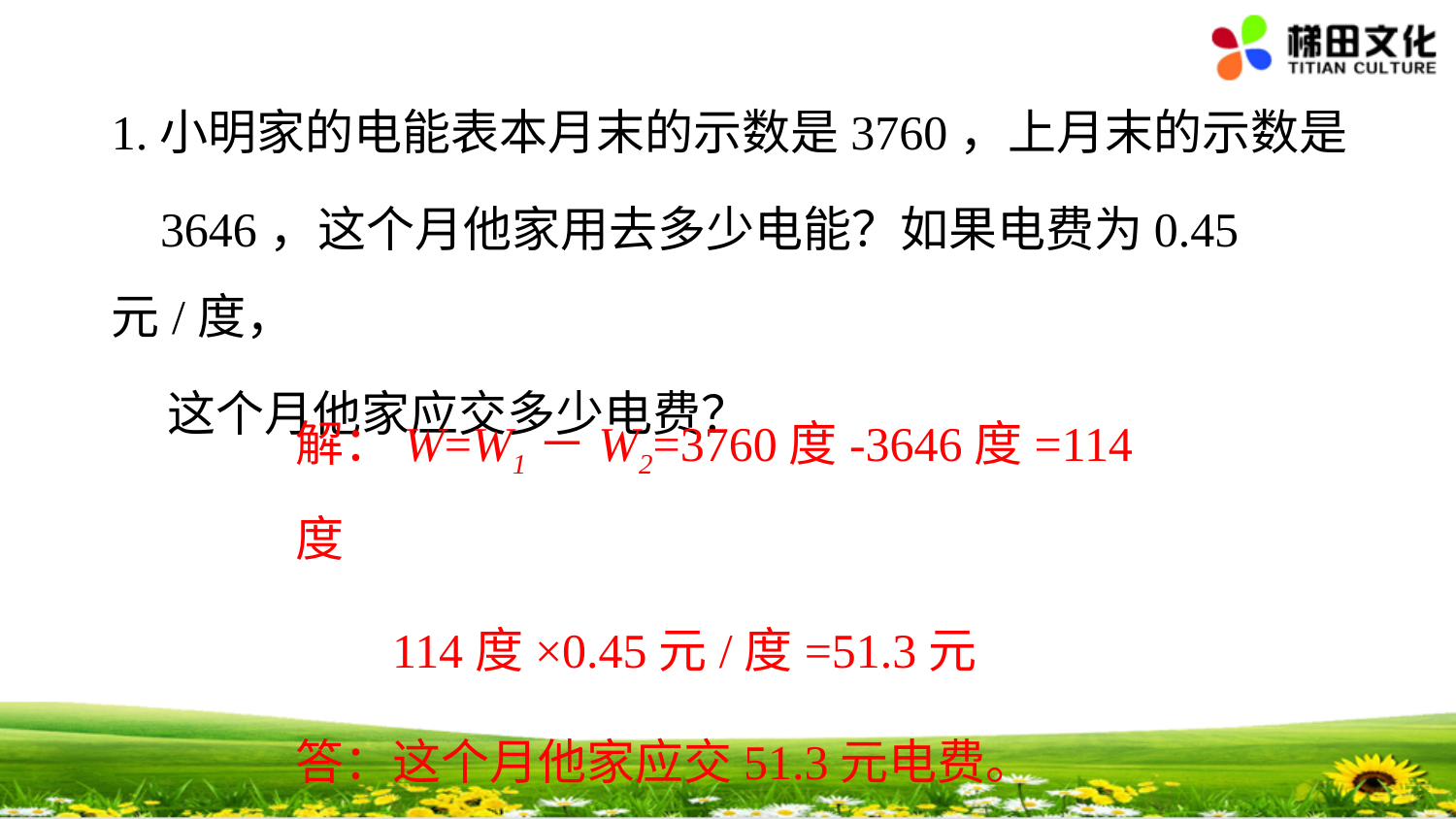

1.小明家的电能表本月末的示数是3760，上月末的示数是
    3646，这个月他家用去多少电能？如果电费为0.45元/度，
    这个月他家应交多少电费？
解：W=W1－W2=3760度-3646度=114度
        114度×0.45元/度=51.3元
答：这个月他家应交51.3元电费。